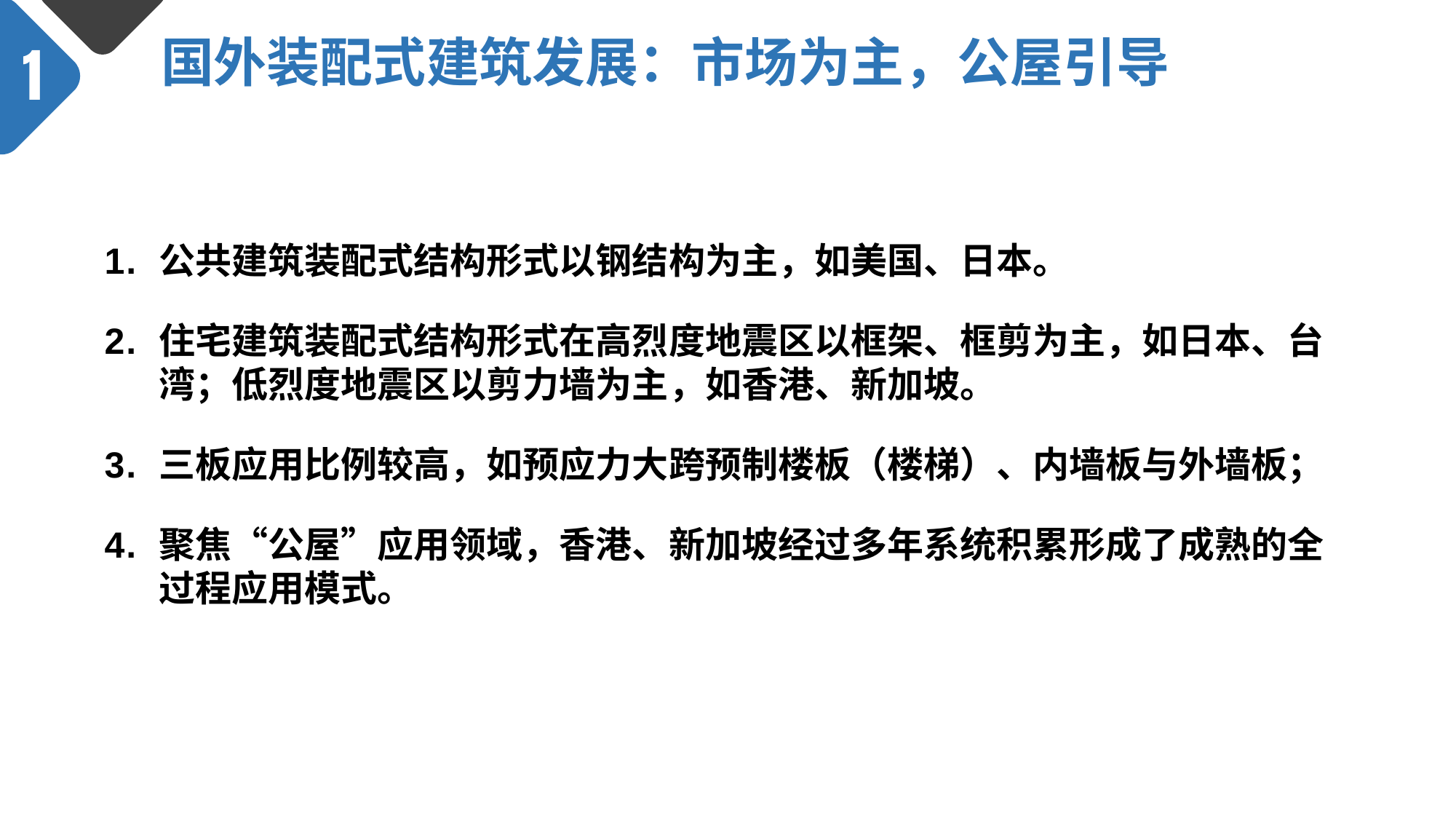

国外装配式建筑发展：市场为主，公屋引导

1

公共建筑装配式结构形式以钢结构为主，如美国、日本。
住宅建筑装配式结构形式在高烈度地震区以框架、框剪为主，如日本、台湾；低烈度地震区以剪力墙为主，如香港、新加坡。
三板应用比例较高，如预应力大跨预制楼板（楼梯）、内墙板与外墙板；
聚焦“公屋”应用领域，香港、新加坡经过多年系统积累形成了成熟的全过程应用模式。